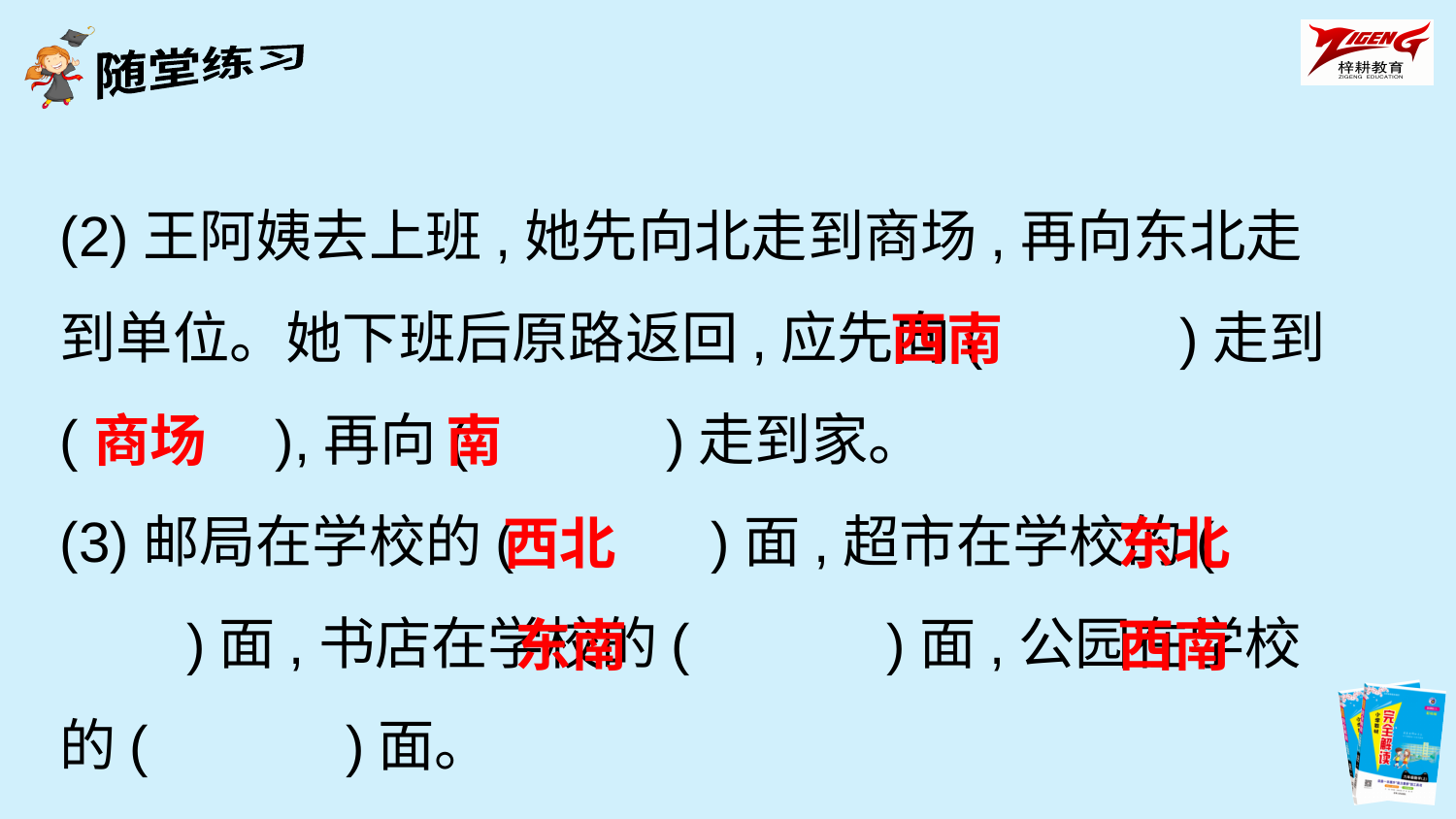

(2)王阿姨去上班,她先向北走到商场,再向东北走到单位。她下班后原路返回,应先向(　　　)走到(　　　),再向(　　　)走到家。
(3)邮局在学校的(　　　)面,超市在学校的(　　　)面,书店在学校的(　　　)面,公园在学校的(　　　)面。
西南
商场
南
西北
东北
东南
西南